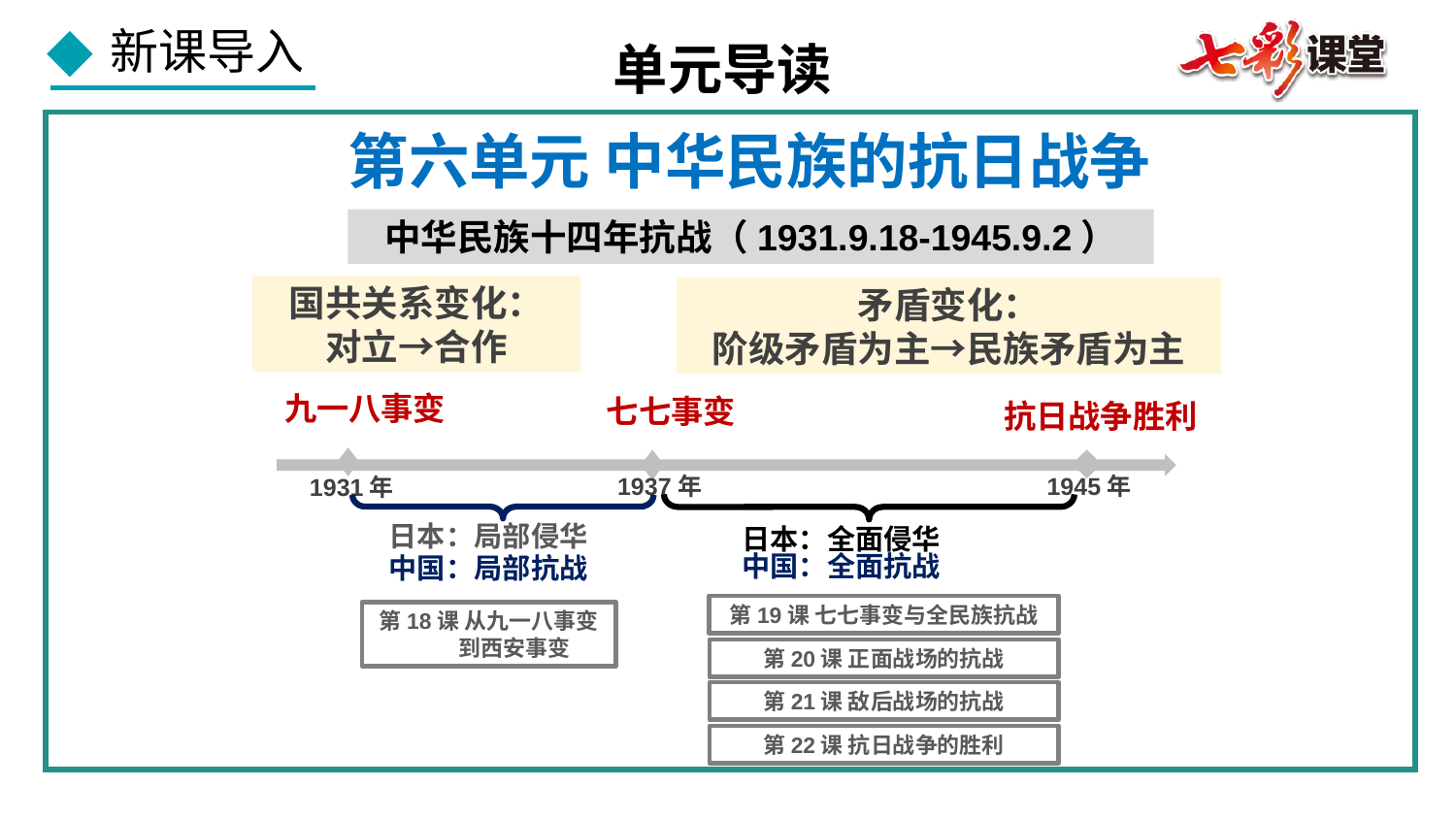

单元导读
第六单元 中华民族的抗日战争
中华民族十四年抗战（1931.9.18-1945.9.2）
国共关系变化：
对立→合作

矛盾变化：
阶级矛盾为主→民族矛盾为主

九一八事变
七七事变
抗日战争胜利

1937年
1945年
1931年

日本：全面侵华
中国：全面抗战

日本：局部侵华
中国：局部抗战
第19课 七七事变与全民族抗战
第18课 从九一八事变
         到西安事变
第20课 正面战场的抗战
第21课 敌后战场的抗战
第22课 抗日战争的胜利